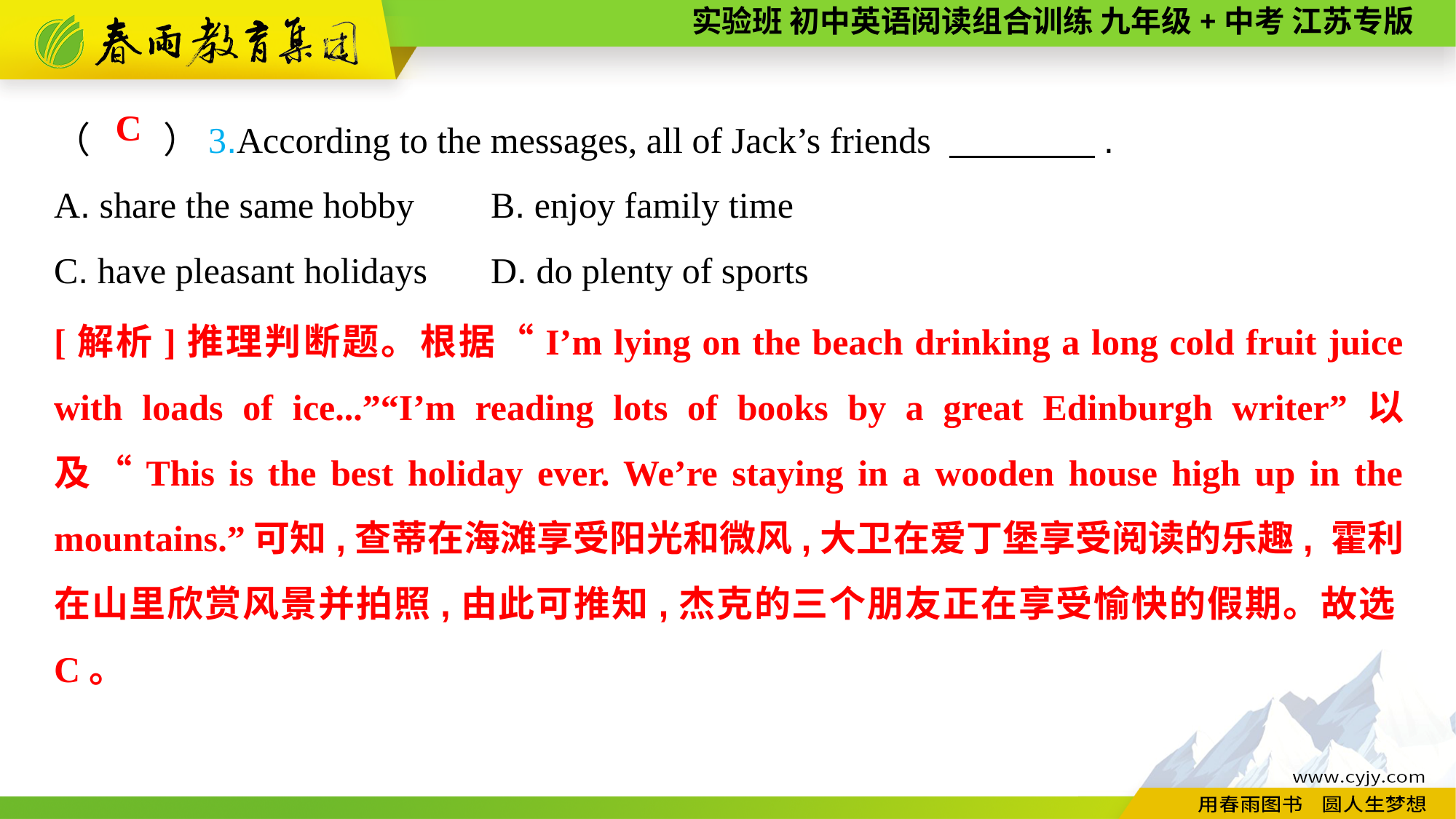

（　　）3.According to the messages, all of Jack’s friends 　　　　.
A. share the same hobby	B. enjoy family time
C. have pleasant holidays	D. do plenty of sports
C
[解析]推理判断题。根据“I’m lying on the beach drinking a long cold fruit juice with loads of ice...”“I’m reading lots of books by a great Edinburgh writer”以及“This is the best holiday ever. We’re staying in a wooden house high up in the mountains.”可知,查蒂在海滩享受阳光和微风,大卫在爱丁堡享受阅读的乐趣, 霍利在山里欣赏风景并拍照,由此可推知,杰克的三个朋友正在享受愉快的假期。故选C。